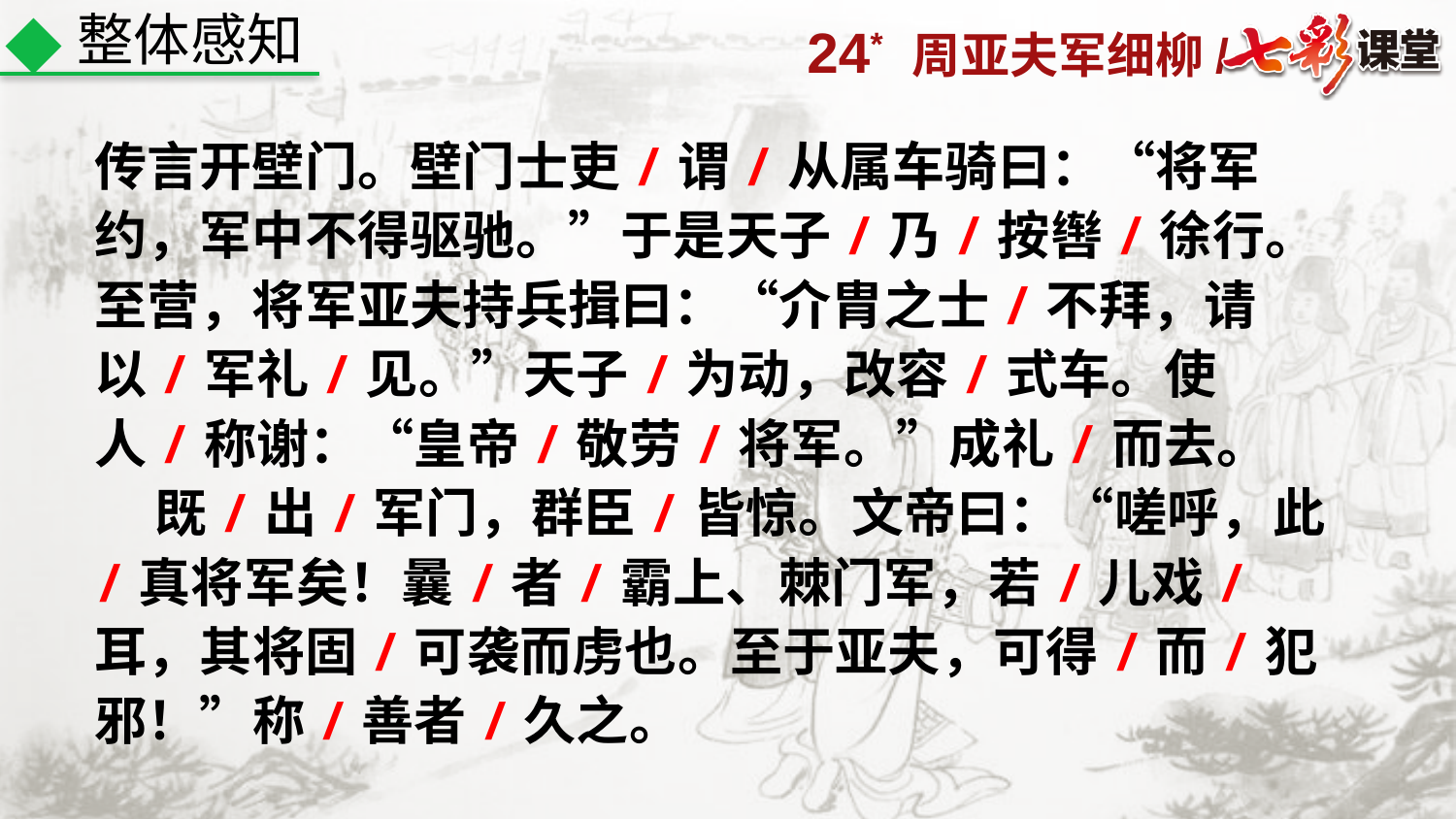

整体感知

传言开壁门。壁门士吏/谓/从属车骑曰：“将军约，军中不得驱驰。”于是天子/乃/按辔/徐行。至营，将军亚夫持兵揖曰：“介胄之士/不拜，请以/军礼/见。”天子/为动，改容/式车。使人/称谢：“皇帝/敬劳/将军。”成礼/而去。
    既/出/军门，群臣/皆惊。文帝曰：“嗟呼，此/真将军矣！曩/者/霸上、棘门军，若/儿戏/耳，其将固/可袭而虏也。至于亚夫，可得/而/犯邪！”称/善者/久之。